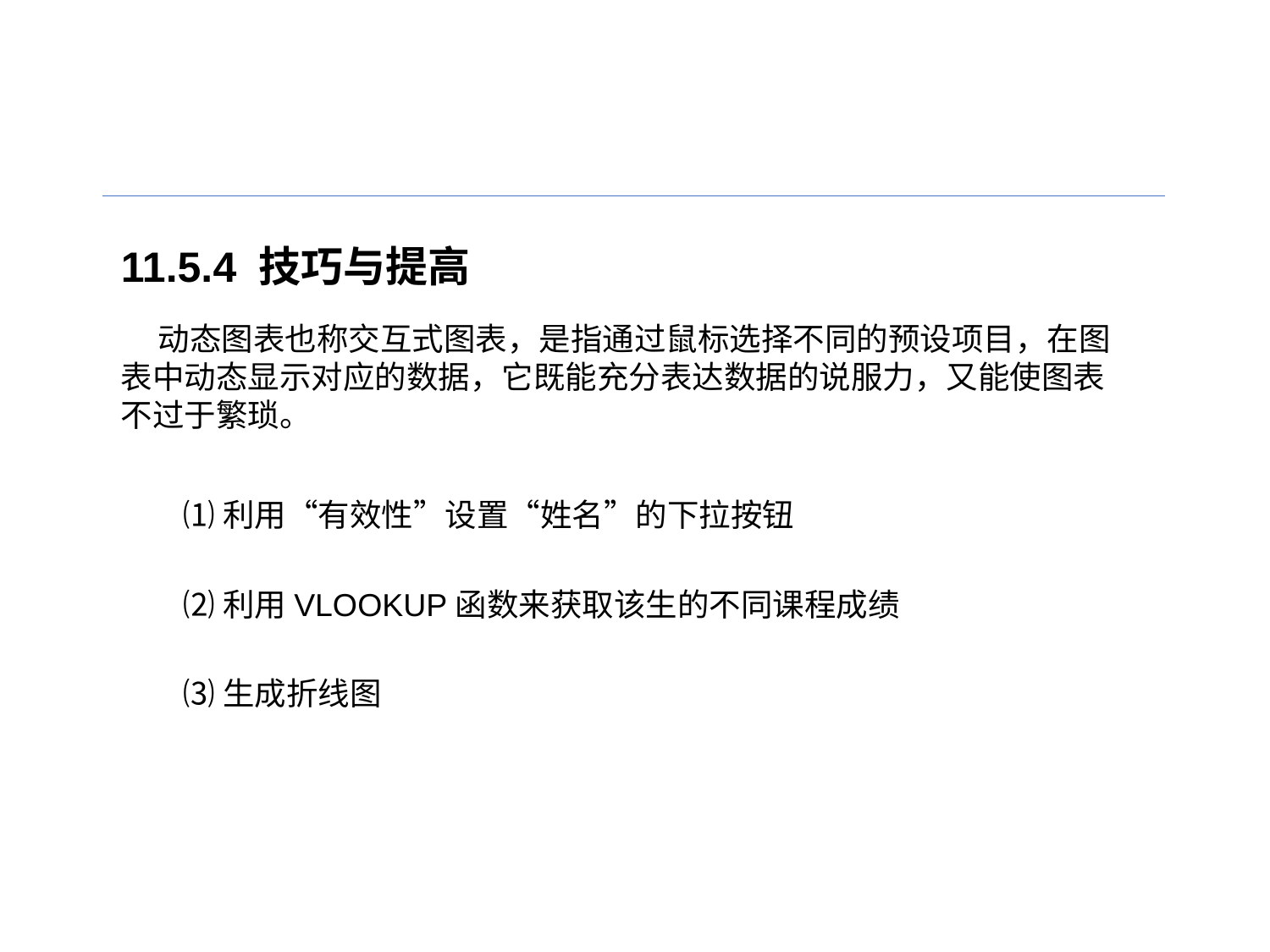

11.5.4 技巧与提高
动态图表也称交互式图表，是指通过鼠标选择不同的预设项目，在图表中动态显示对应的数据，它既能充分表达数据的说服力，又能使图表不过于繁琐。
⑴利用“有效性”设置“姓名”的下拉按钮
⑵利用VLOOKUP函数来获取该生的不同课程成绩
⑶生成折线图